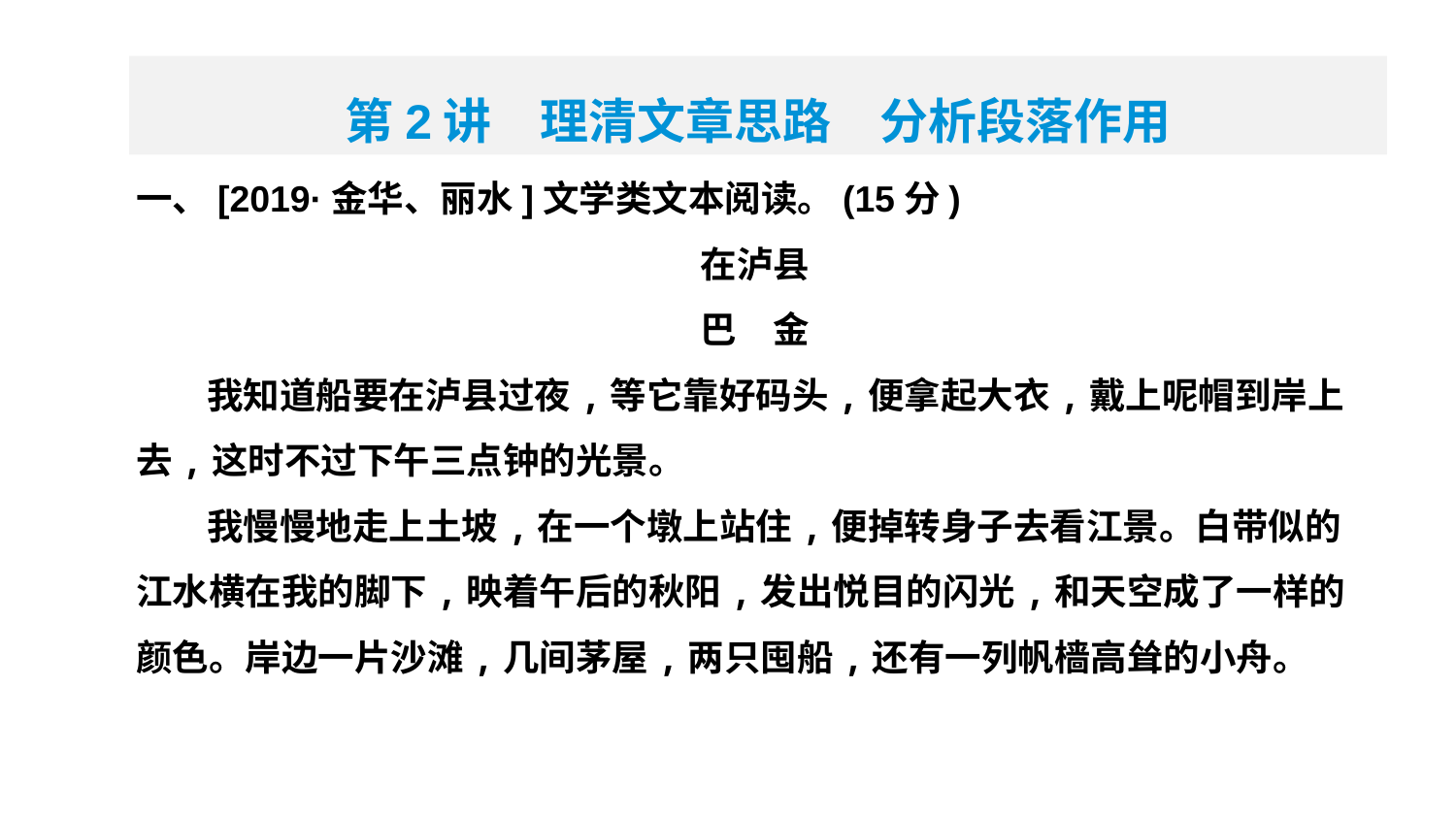

第2讲　理清文章思路　分析段落作用
一、[2019·金华、丽水]文学类文本阅读。(15分)
在泸县
巴　金
我知道船要在泸县过夜,等它靠好码头,便拿起大衣,戴上呢帽到岸上去,这时不过下午三点钟的光景。
我慢慢地走上土坡,在一个墩上站住,便掉转身子去看江景。白带似的江水横在我的脚下,映着午后的秋阳,发出悦目的闪光,和天空成了一样的颜色。岸边一片沙滩,几间茅屋,两只囤船,还有一列帆樯高耸的小舟。